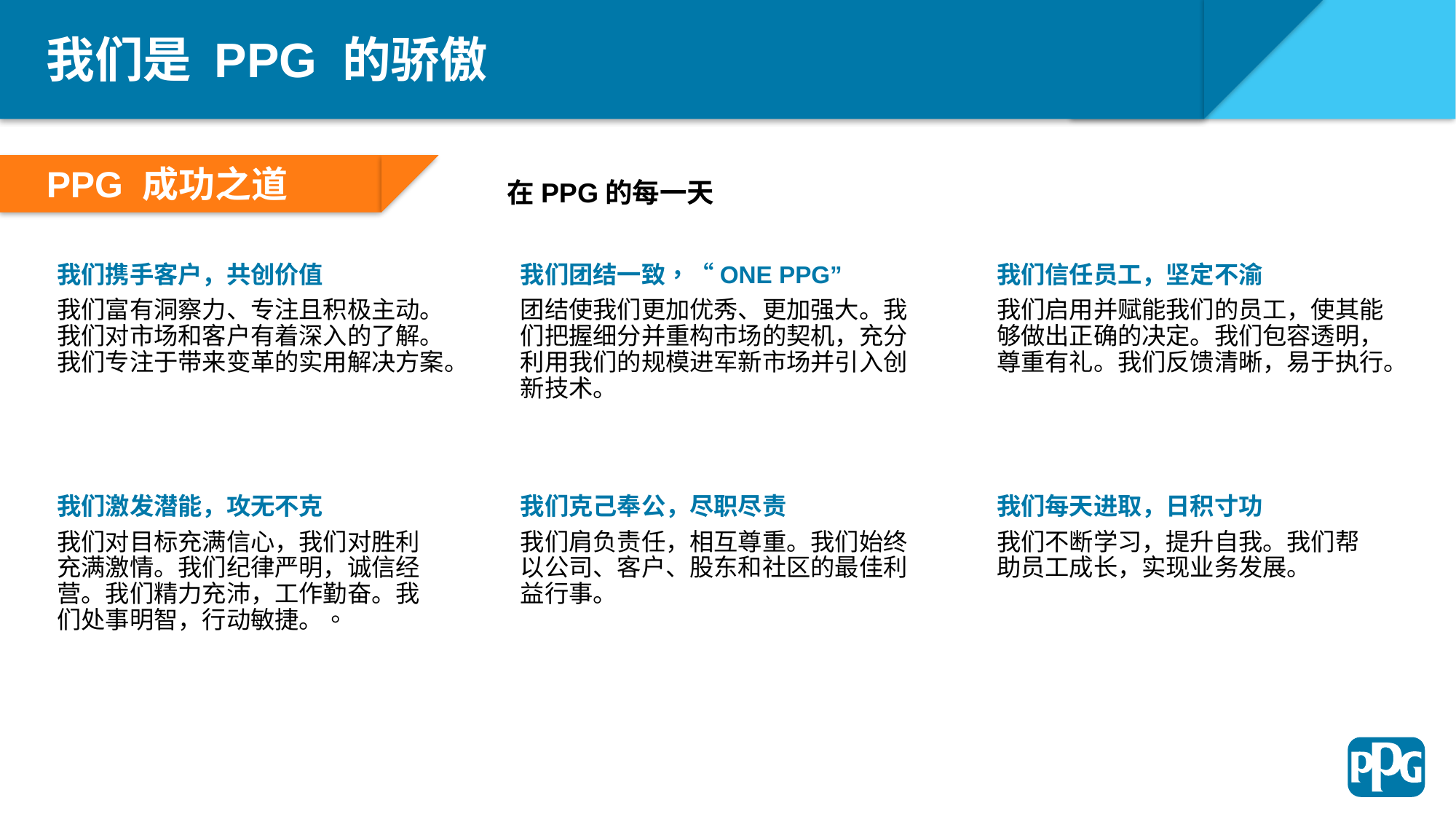

我们是 PPG 的骄傲

PPG 成功之道
在PPG的每一天
Our Strategy
我们携手客户，共创价值
我们富有洞察力、专注且积极主动。我们对市场和客户有着深入的了解。我们专注于带来变革的实用解决方案。
我们团结一致，“ONE PPG”
团结使我们更加优秀、更加强大。我们把握细分并重构市场的契机，充分利用我们的规模进军新市场并引入创新技术。
我们信任员工，坚定不渝
我们启用并赋能我们的员工，使其能够做出正确的决定。我们包容透明，尊重有礼。我们反馈清晰，易于执行。
我们激发潜能，攻无不克
我们对目标充满信心，我们对胜利充满激情。我们纪律严明，诚信经营。我们精力充沛，工作勤奋。我们处事明智，行动敏捷。。
我们克己奉公，尽职尽责
我们肩负责任，相互尊重。我们始终以公司、客户、股东和社区的最佳利益行事。
我们每天进取，日积寸功
我们不断学习，提升自我。我们帮助员工成长，实现业务发展。